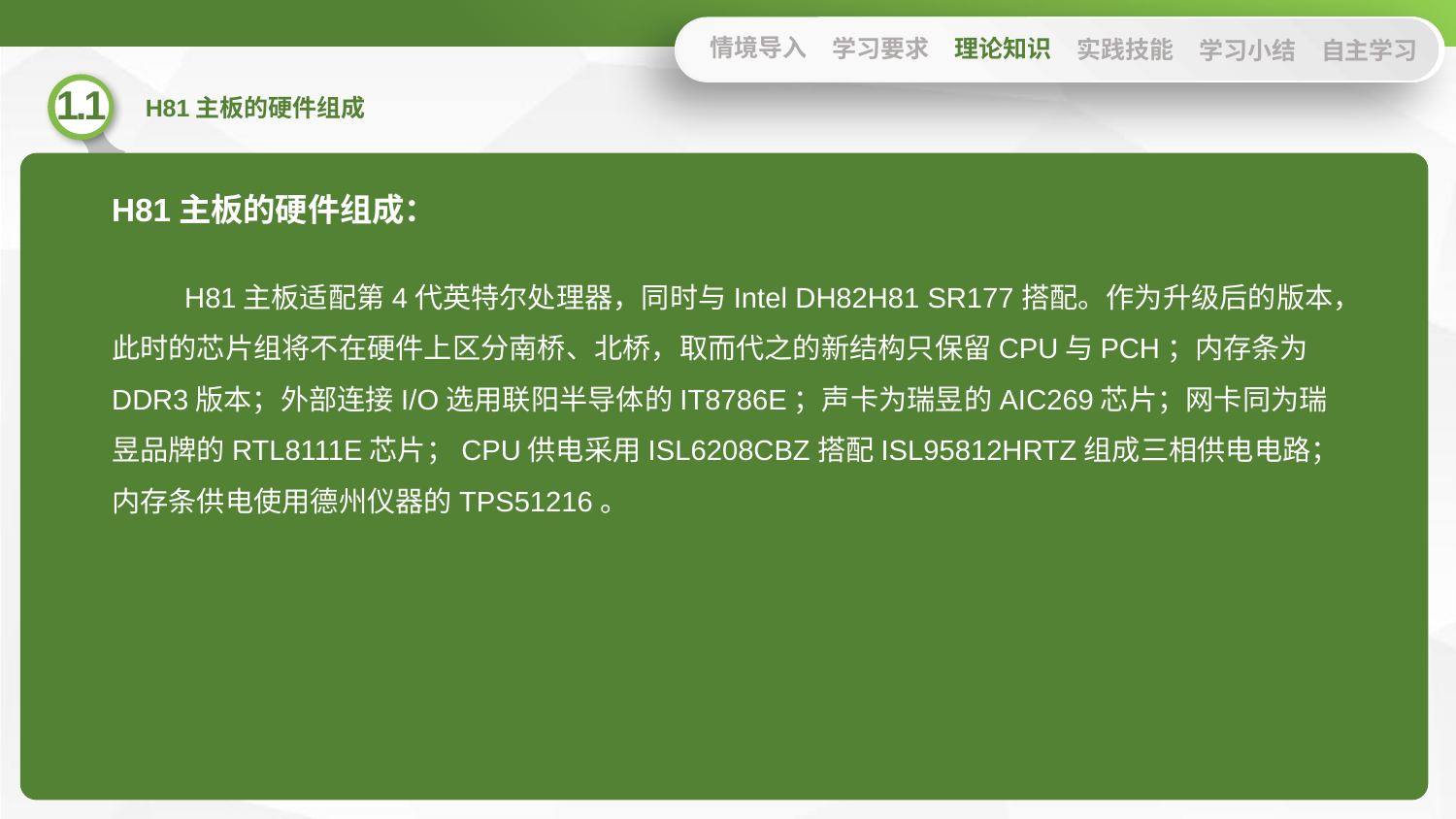

情境导入
学习要求
理论知识
实践技能
学习小结
自主学习
H81主板的硬件组成：
H81主板适配第4代英特尔处理器，同时与Intel DH82H81 SR177搭配。作为升级后的版本，此时的芯片组将不在硬件上区分南桥、北桥，取而代之的新结构只保留CPU与PCH；内存条为DDR3版本；外部连接I/O选用联阳半导体的IT8786E；声卡为瑞昱的AIC269芯片；网卡同为瑞昱品牌的RTL8111E芯片；CPU供电采用ISL6208CBZ搭配ISL95812HRTZ组成三相供电电路；内存条供电使用德州仪器的TPS51216。